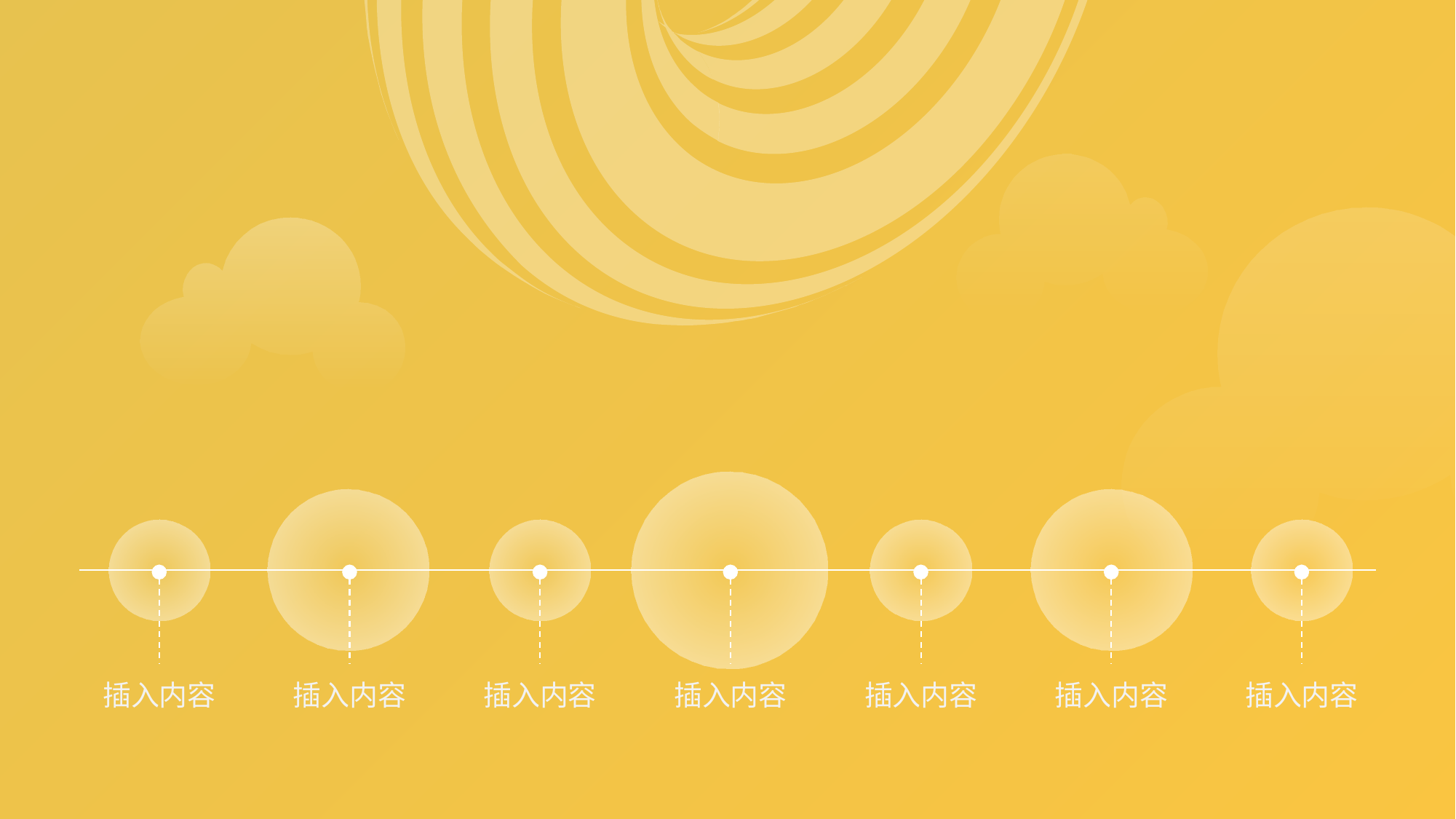

插入内容

插入内容

插入内容

插入内容

插入内容

插入内容

插入内容